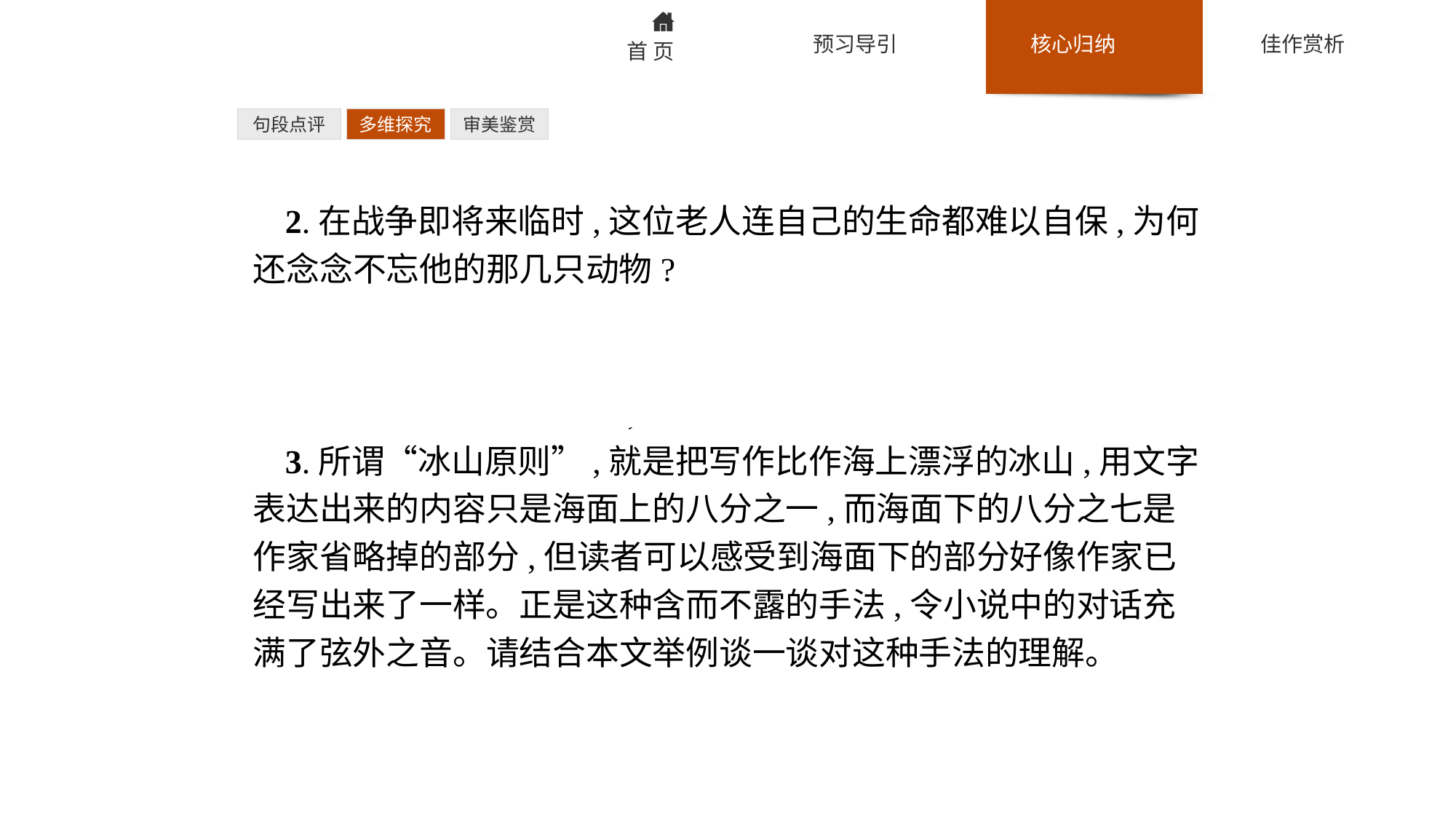

句段点评
多维探究
审美鉴赏
2.在战争即将来临时,这位老人连自己的生命都难以自保,为何还念念不忘他的那几只动物?
提示:在老人眼中,动物的生命和人类的生命是一样可贵的,老人博大的爱心,闪耀着人性的光辉。与残害生命的战争形成了鲜明的对比。生命何其可贵,战争多么残酷!
3.所谓“冰山原则”,就是把写作比作海上漂浮的冰山,用文字表达出来的内容只是海面上的八分之一,而海面下的八分之七是作家省略掉的部分,但读者可以感受到海面下的部分好像作家已经写出来了一样。正是这种含而不露的手法,令小说中的对话充满了弦外之音。请结合本文举例谈一谈对这种手法的理解。